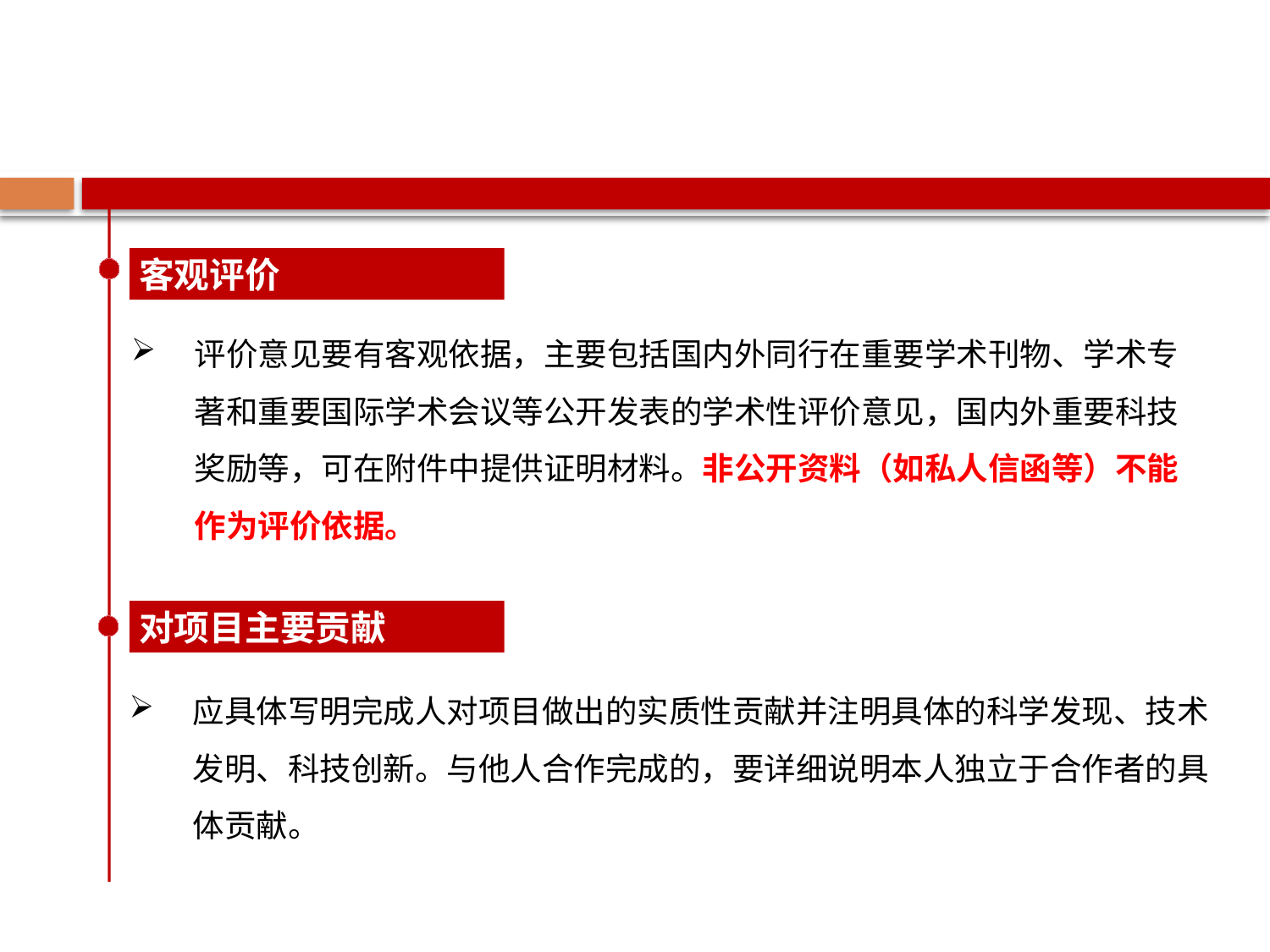

客观评价

评价意见要有客观依据，主要包括国内外同行在重要学术刊物、学术专著和重要国际学术会议等公开发表的学术性评价意见，国内外重要科技奖励等，可在附件中提供证明材料。非公开资料（如私人信函等）不能作为评价依据。
对项目主要贡献

应具体写明完成人对项目做出的实质性贡献并注明具体的科学发现、技术发明、科技创新。与他人合作完成的，要详细说明本人独立于合作者的具体贡献。